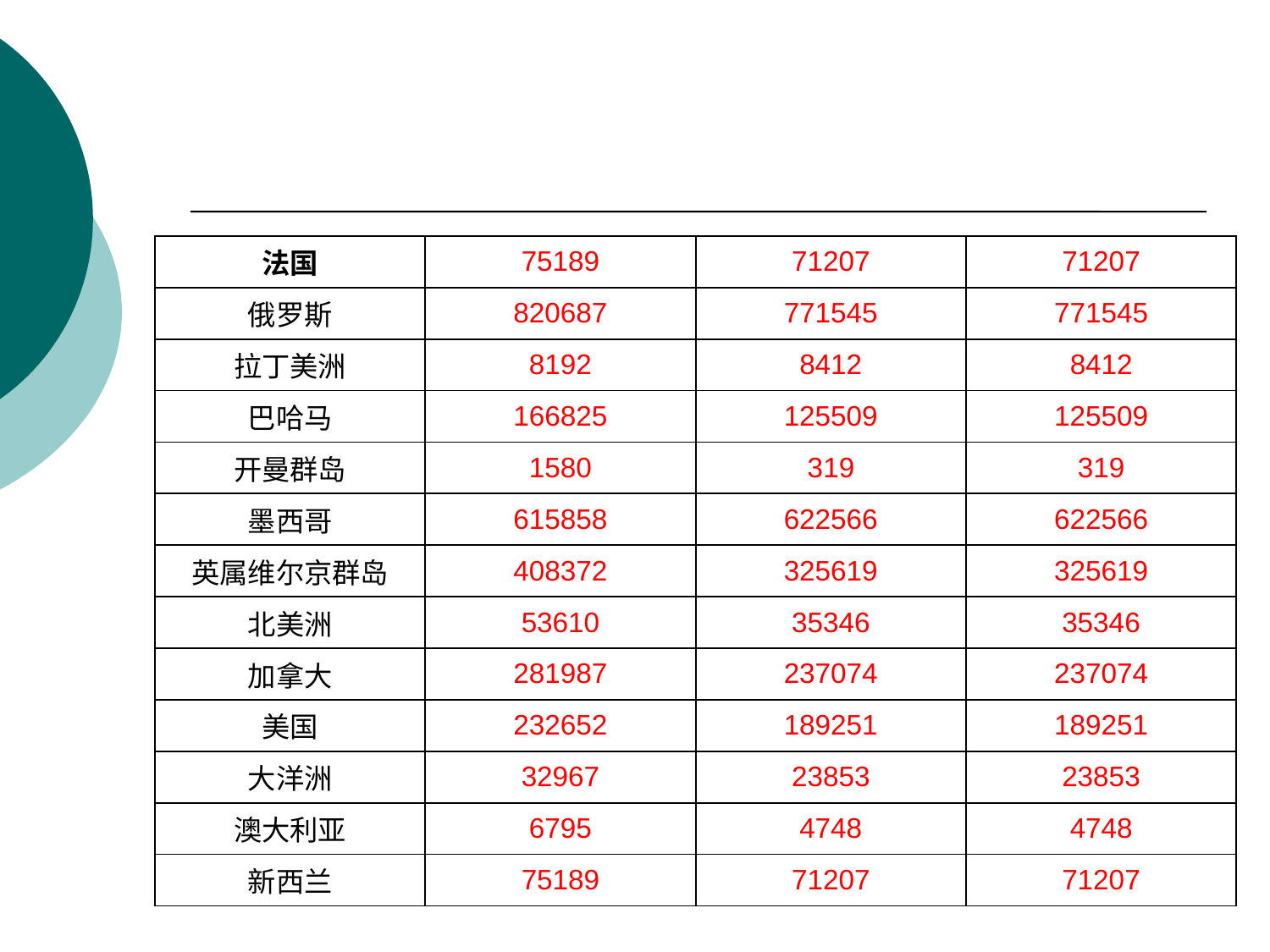

#
| 法国 | 75189 | 71207 | 71207 |
| --- | --- | --- | --- |
| 俄罗斯 | 820687 | 771545 | 771545 |
| 拉丁美洲 | 8192 | 8412 | 8412 |
| 巴哈马 | 166825 | 125509 | 125509 |
| 开曼群岛 | 1580 | 319 | 319 |
| 墨西哥 | 615858 | 622566 | 622566 |
| 英属维尔京群岛 | 408372 | 325619 | 325619 |
| 北美洲 | 53610 | 35346 | 35346 |
| 加拿大 | 281987 | 237074 | 237074 |
| 美国 | 232652 | 189251 | 189251 |
| 大洋洲 | 32967 | 23853 | 23853 |
| 澳大利亚 | 6795 | 4748 | 4748 |
| 新西兰 | 75189 | 71207 | 71207 |